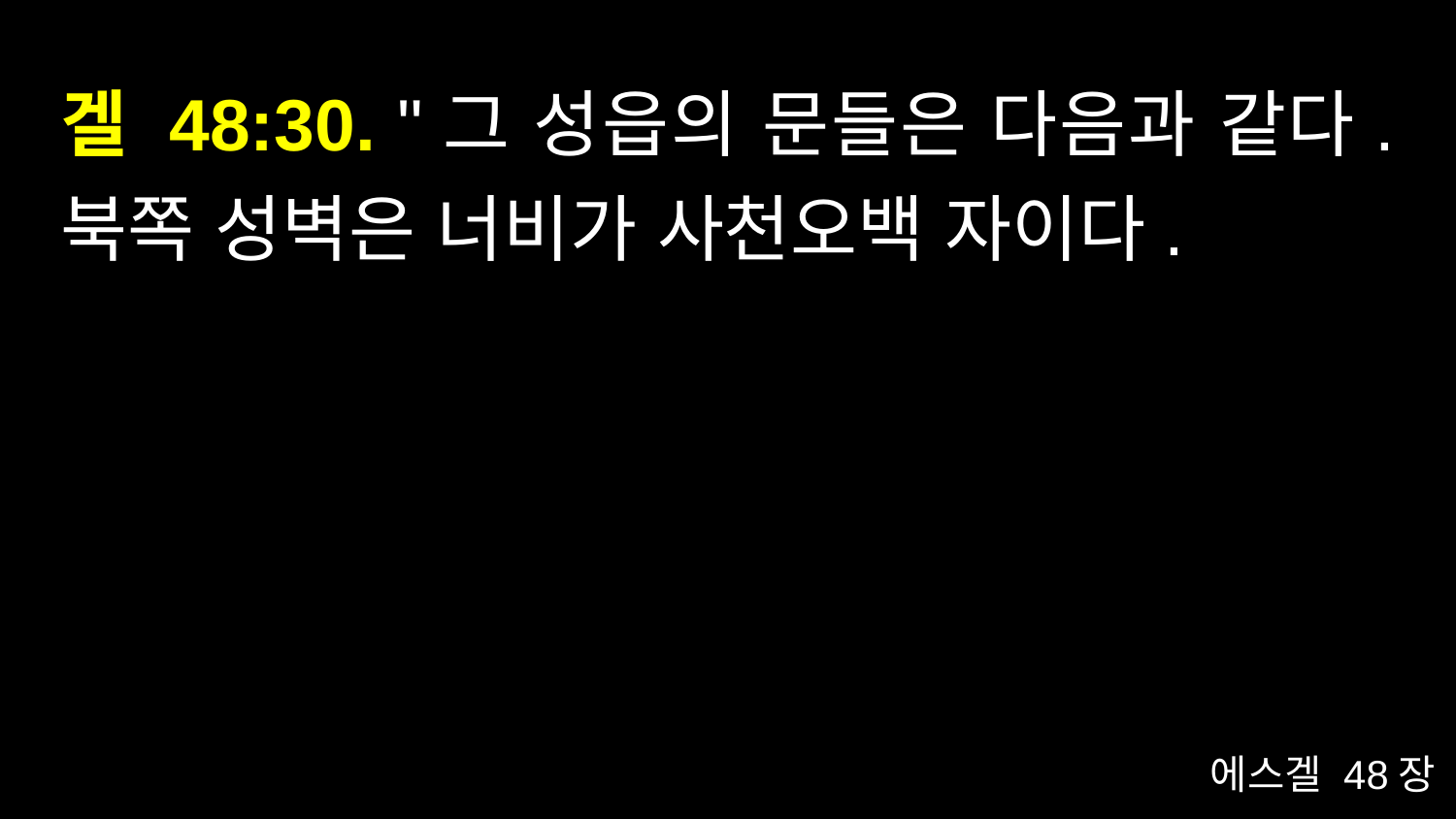

# 겔 48:30. "그 성읍의 문들은 다음과 같다. 북쪽 성벽은 너비가 사천오백 자이다.
에스겔 48장